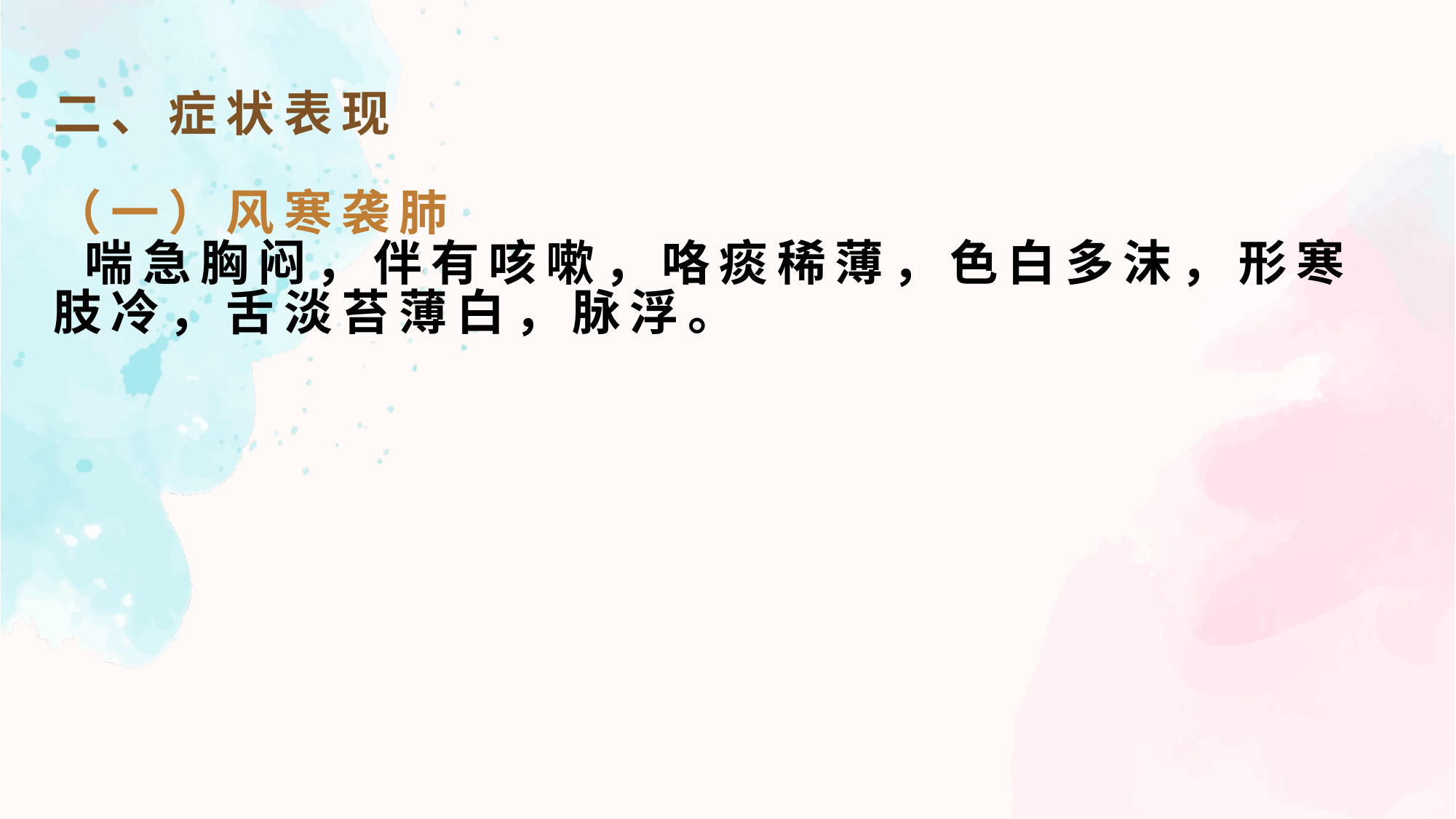

二、症状表现

（一）风寒袭肺
 喘急胸闷，伴有咳嗽，咯痰稀薄，色白多沫，形寒肢冷，舌淡苔薄白，脉浮。